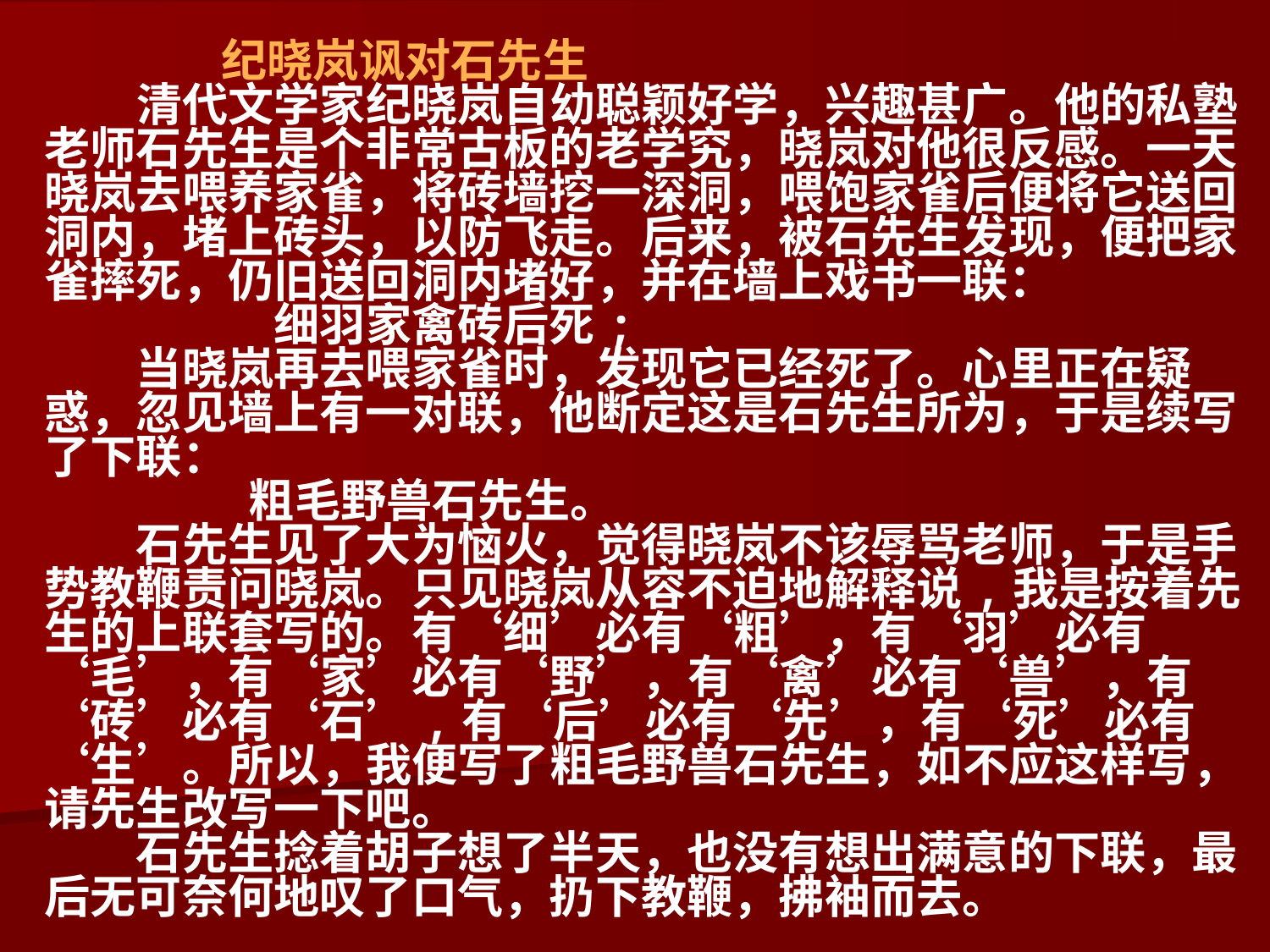

#
                纪晓岚讽对石先生
　　清代文学家纪晓岚自幼聪颖好学，兴趣甚广。他的私塾老师石先生是个非常古板的老学究，晓岚对他很反感。一天晓岚去喂养家雀，将砖墙挖一深洞，喂饱家雀后便将它送回洞内，堵上砖头，以防飞走。后来，被石先生发现，便把家雀摔死，仍旧送回洞内堵好，并在墙上戏书一联：
　　　　　细羽家禽砖后死;
　　当晓岚再去喂家雀时，发现它已经死了。心里正在疑惑，忽见墙上有一对联，他断定这是石先生所为，于是续写了下联：
　　　　  粗毛野兽石先生。
　　石先生见了大为恼火，觉得晓岚不该辱骂老师，于是手势教鞭责问晓岚。只见晓岚从容不迫地解释说,我是按着先生的上联套写的。有‘细’必有‘粗’，有‘羽’必有‘毛’，有‘家’必有‘野’，有‘禽’必有‘兽’，有‘砖’必有‘石’,有‘后’必有‘先’，有‘死’必有‘生’。所以，我便写了粗毛野兽石先生，如不应这样写，请先生改写一下吧。
　　石先生捻着胡子想了半天，也没有想出满意的下联，最后无可奈何地叹了口气，扔下教鞭，拂袖而去。